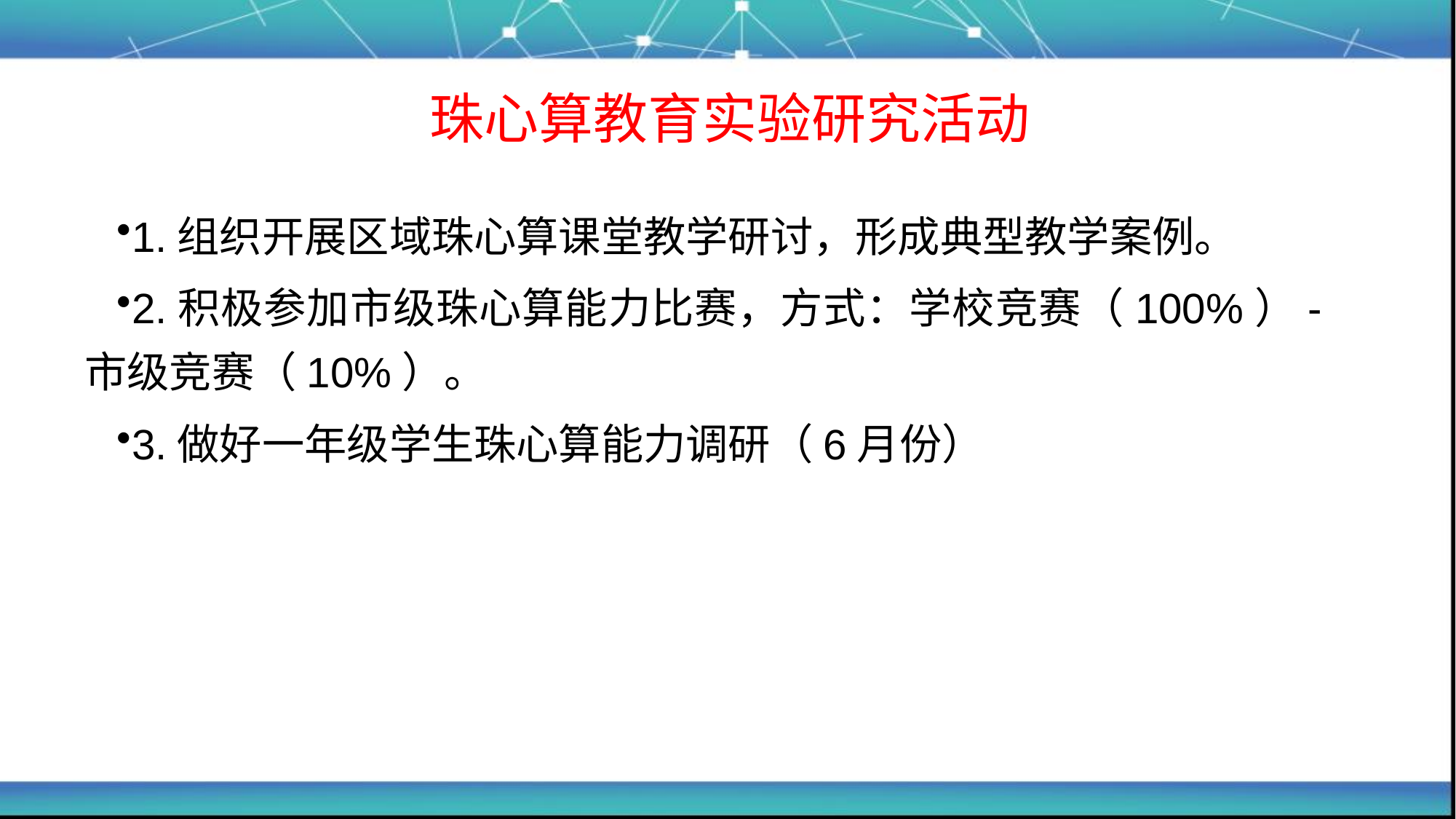

# 珠心算教育实验研究活动
1.组织开展区域珠心算课堂教学研讨，形成典型教学案例。
2.积极参加市级珠心算能力比赛，方式：学校竞赛（100%）-市级竞赛（10%）。
3.做好一年级学生珠心算能力调研（6月份）